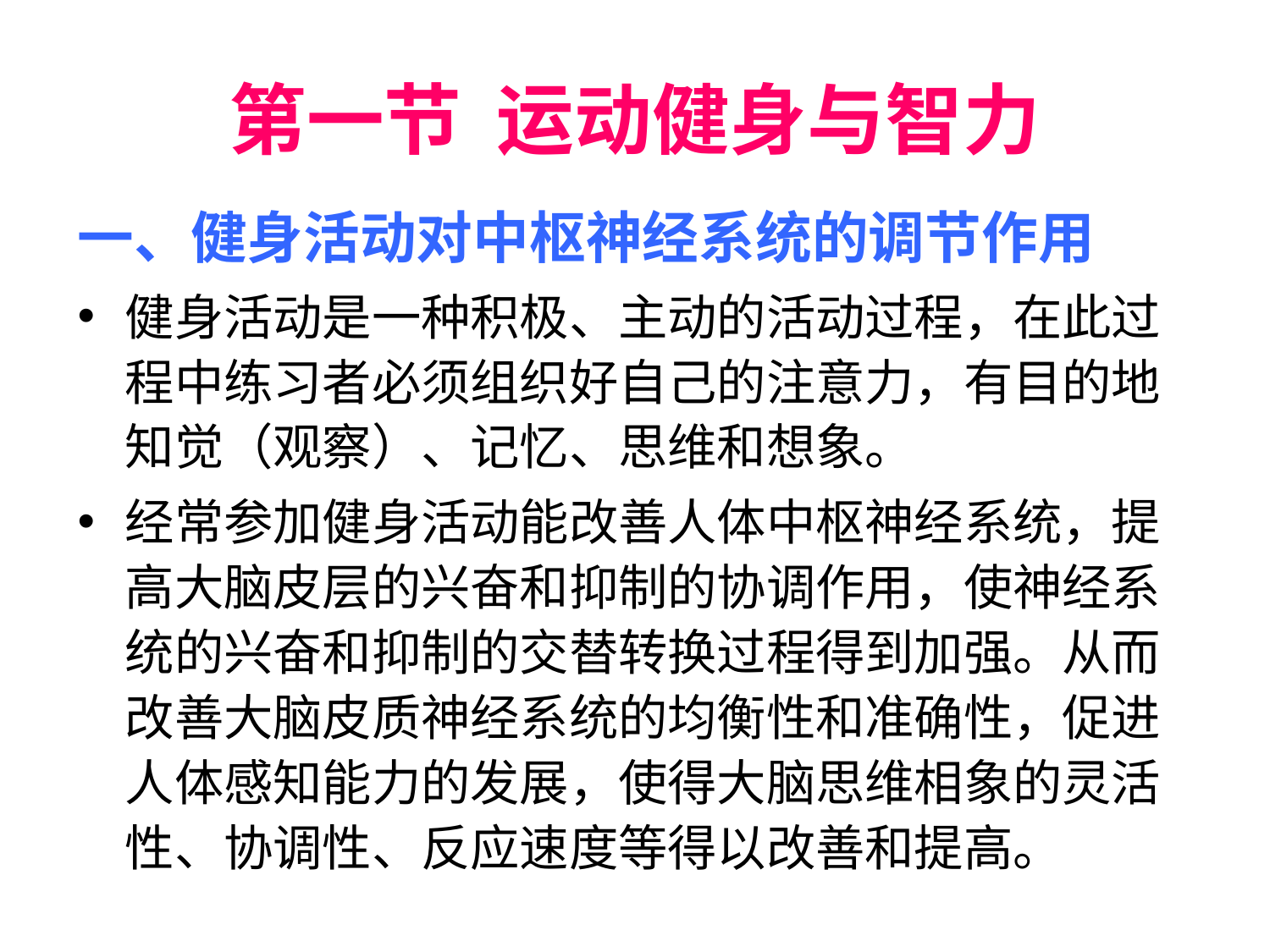

# 第一节  运动健身与智力
一、健身活动对中枢神经系统的调节作用
健身活动是一种积极、主动的活动过程，在此过程中练习者必须组织好自己的注意力，有目的地知觉（观察）、记忆、思维和想象。
经常参加健身活动能改善人体中枢神经系统，提高大脑皮层的兴奋和抑制的协调作用，使神经系统的兴奋和抑制的交替转换过程得到加强。从而改善大脑皮质神经系统的均衡性和准确性，促进人体感知能力的发展，使得大脑思维相象的灵活性、协调性、反应速度等得以改善和提高。